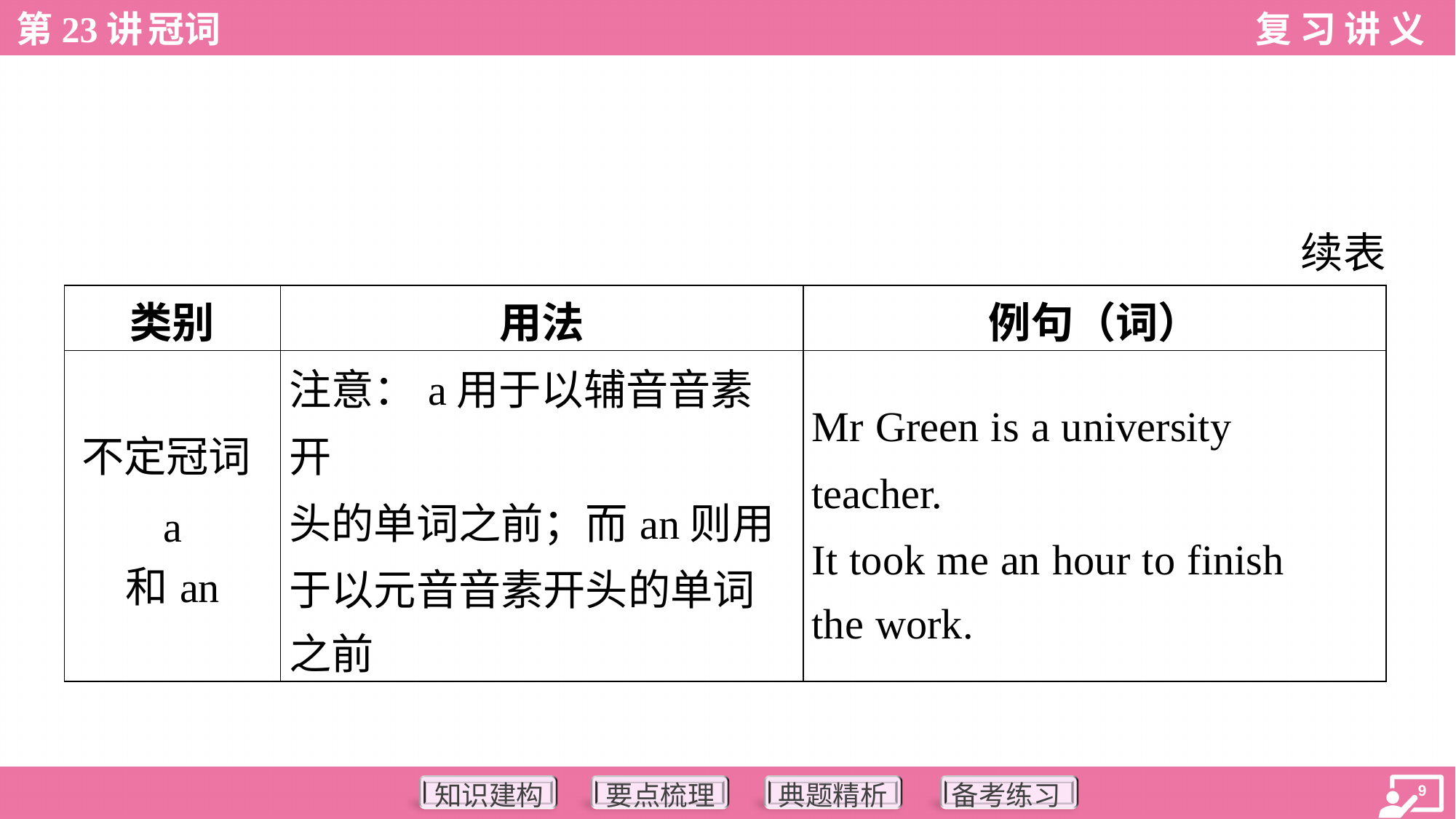

续表
| 类别 | 用法 | 例句（词） |
| --- | --- | --- |
| 不定冠词a 和an | 注意：a用于以辅音音素开 头的单词之前；而an则用 于以元音音素开头的单词 之前 | Mr Green is a university teacher. It took me an hour to finish the work. |